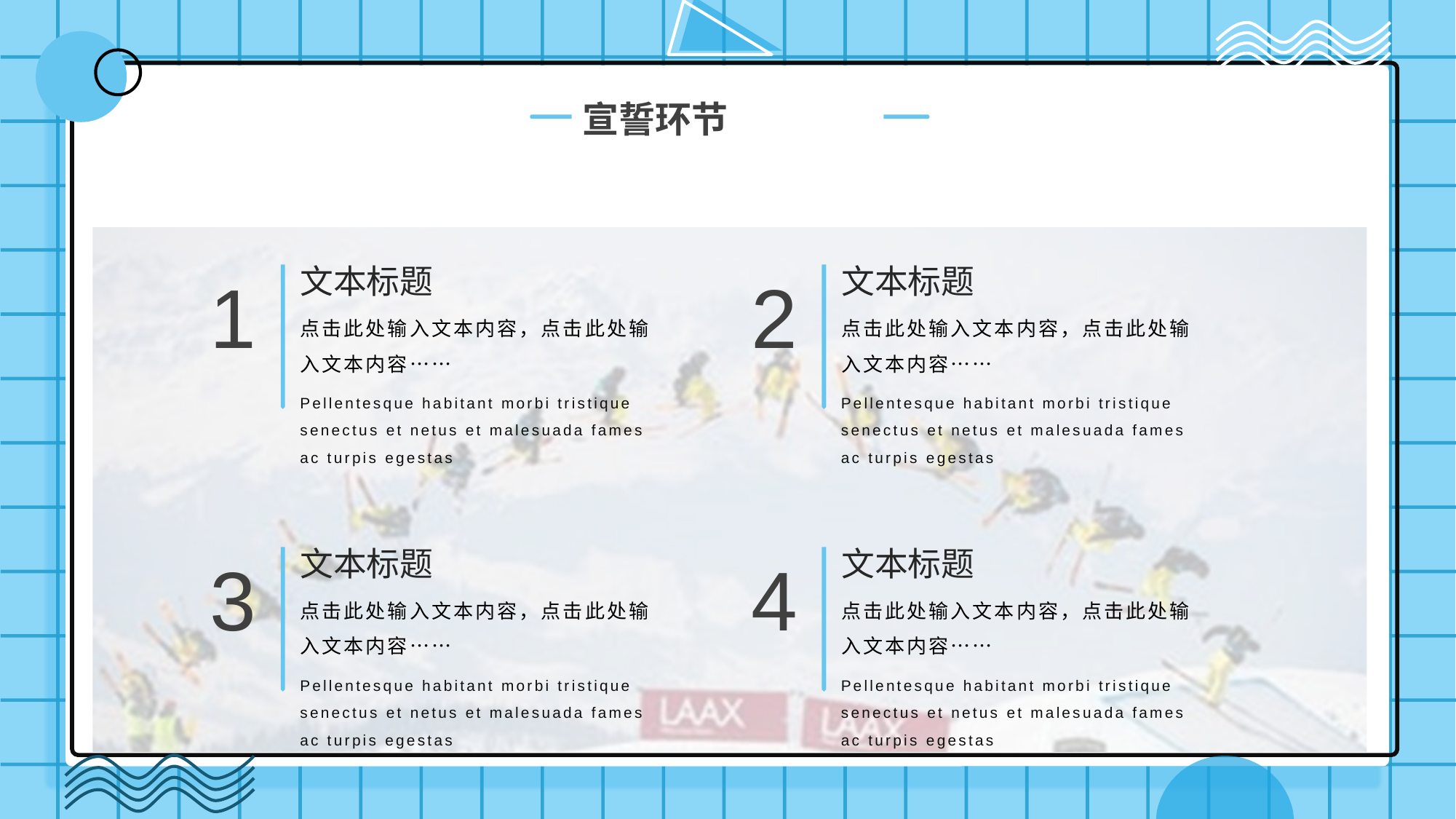

宣誓环节

文本标题
点击此处输入文本内容，点击此处输入文本内容……
Pellentesque habitant morbi tristique senectus et netus et malesuada fames ac turpis egestas
文本标题
点击此处输入文本内容，点击此处输入文本内容……
Pellentesque habitant morbi tristique senectus et netus et malesuada fames ac turpis egestas
1

2

文本标题
点击此处输入文本内容，点击此处输入文本内容……
Pellentesque habitant morbi tristique senectus et netus et malesuada fames ac turpis egestas
文本标题
点击此处输入文本内容，点击此处输入文本内容……
Pellentesque habitant morbi tristique senectus et netus et malesuada fames ac turpis egestas
3

4